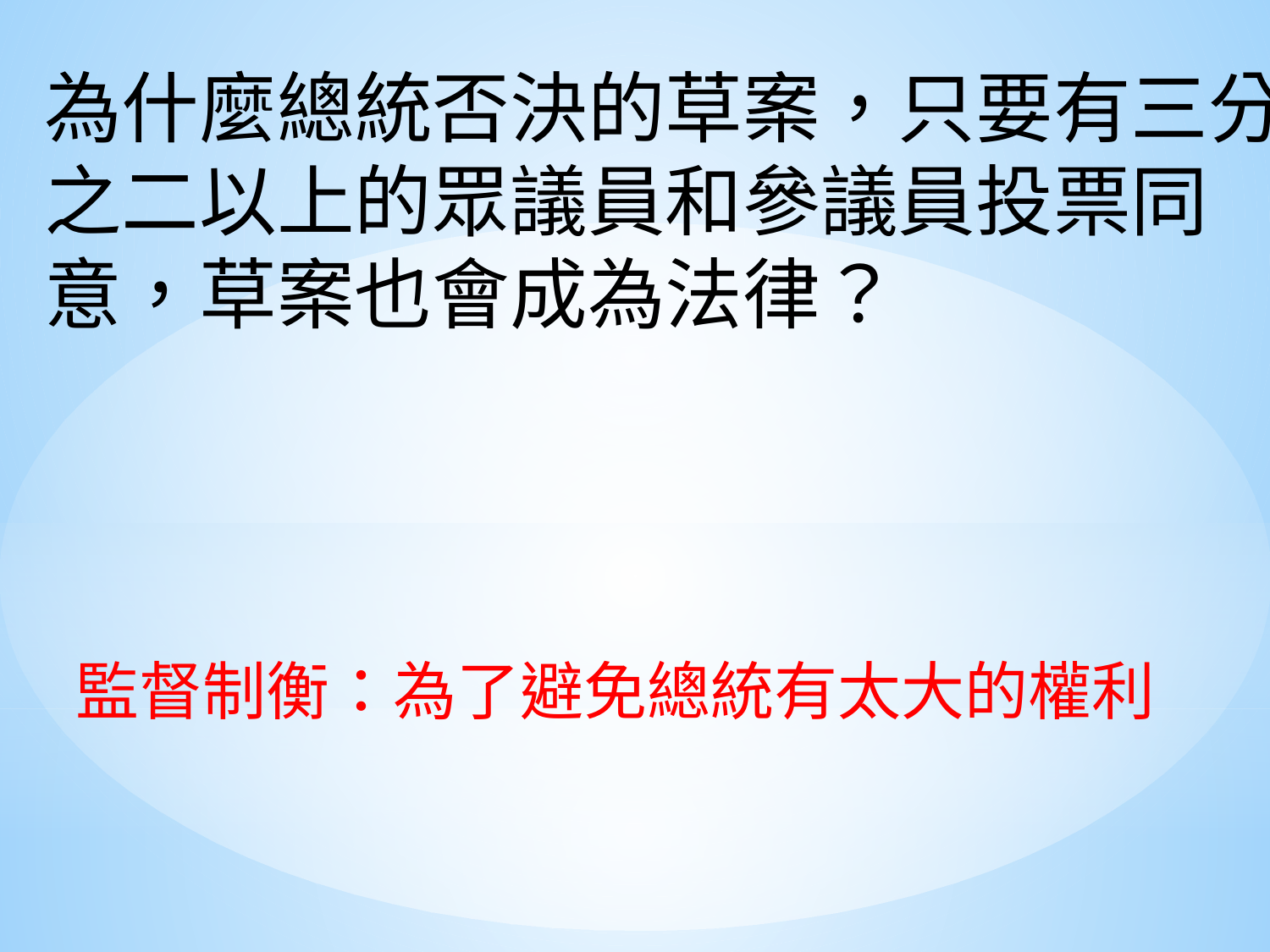

為什麼總統否決的草案，只要有三分之二以上的眾議員和參議員投票同意，草案也會成為法律？
監督制衡：為了避免總統有太大的權利